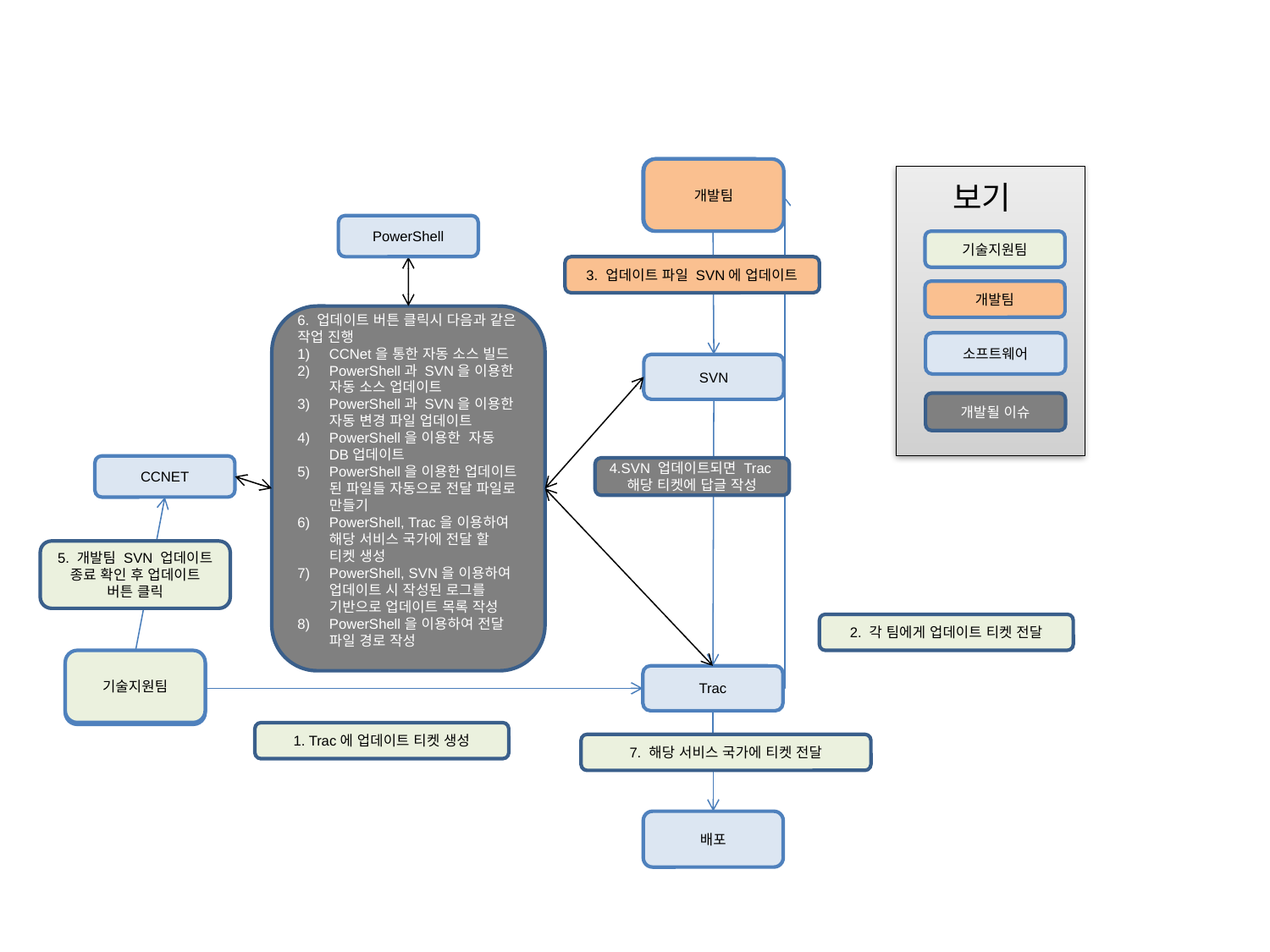

개발팀
개발팀

보기
PowerShell
기술지원팀
3. 업데이트 파일 SVN에 업데이트
개발팀
6. 업데이트 버튼 클릭시 다음과 같은 작업 진행
CCNet을 통한 자동 소스 빌드
PowerShell과 SVN을 이용한  자동 소스 업데이트
PowerShell과 SVN을 이용한  자동 변경 파일 업데이트
PowerShell을 이용한  자동 DB업데이트
PowerShell을 이용한 업데이트 된 파일들 자동으로 전달 파일로 만들기
PowerShell, Trac을 이용하여 해당 서비스 국가에 전달 할 티켓 생성
PowerShell, SVN을 이용하여 업데이트 시 작성된 로그를 기반으로 업데이트 목록 작성
PowerShell을 이용하여 전달 파일 경로 작성

소프트웨어
SVN
개발될 이슈
CCNET
4.SVN 업데이트되면 Trac해당 티켓에 답글 작성
5. 개발팀 SVN 업데이트 종료 확인 후 업데이트 버튼 클릭
2. 각 팀에게 업데이트 티켓 전달
기술지원팀
기술지원팀
Trac
1. Trac에 업데이트 티켓 생성
7. 해당 서비스 국가에 티켓 전달
배포